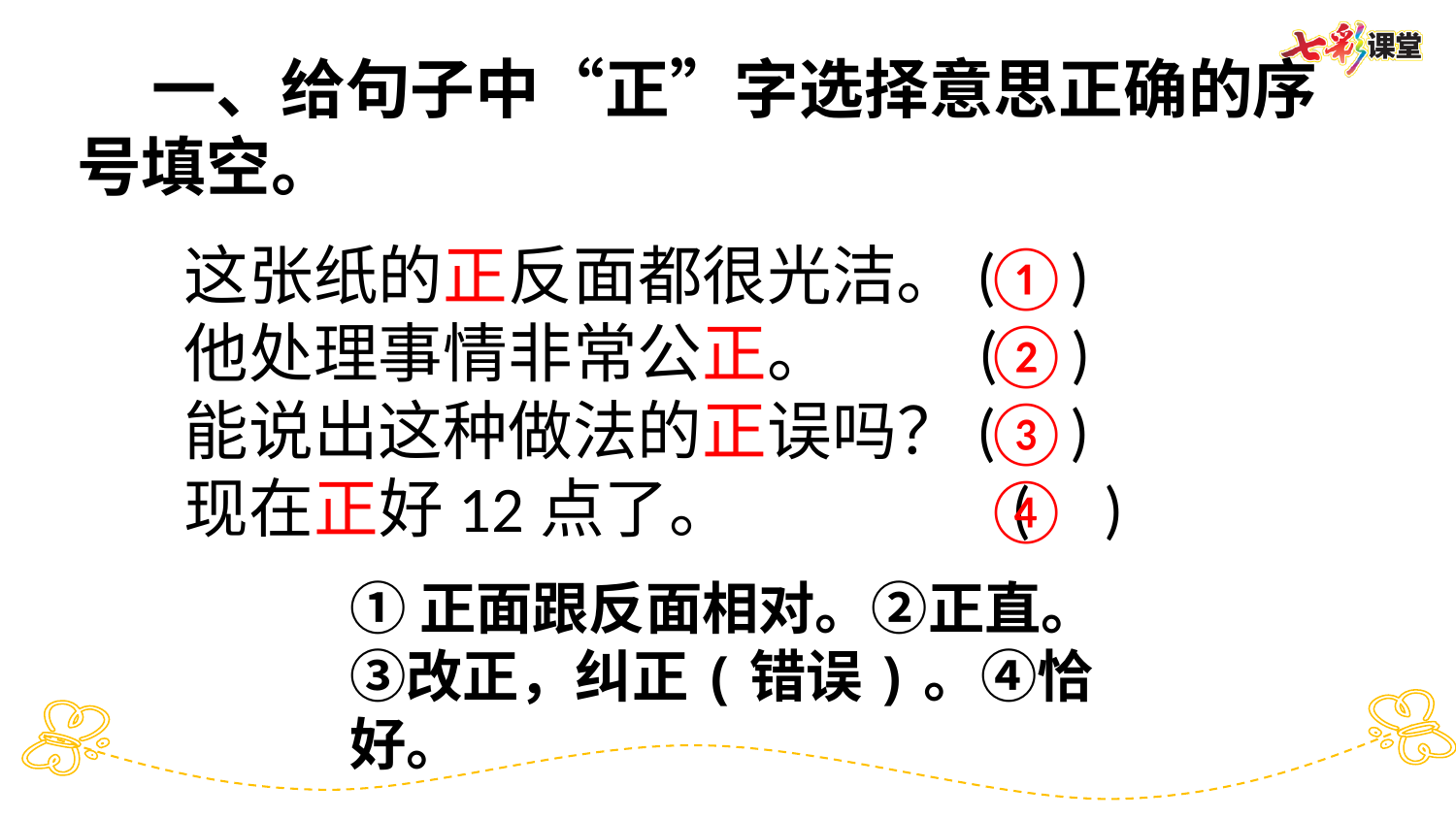

一、给句子中“正”字选择意思正确的序号填空。
这张纸的正反面都很光洁。(     )
他处理事情非常公正。         (     )
能说出这种做法的正误吗？(     )
现在正好12点了。                  (     )
①②③④
①正面跟反面相对。②正直。③改正，纠正(错误)。④恰好。